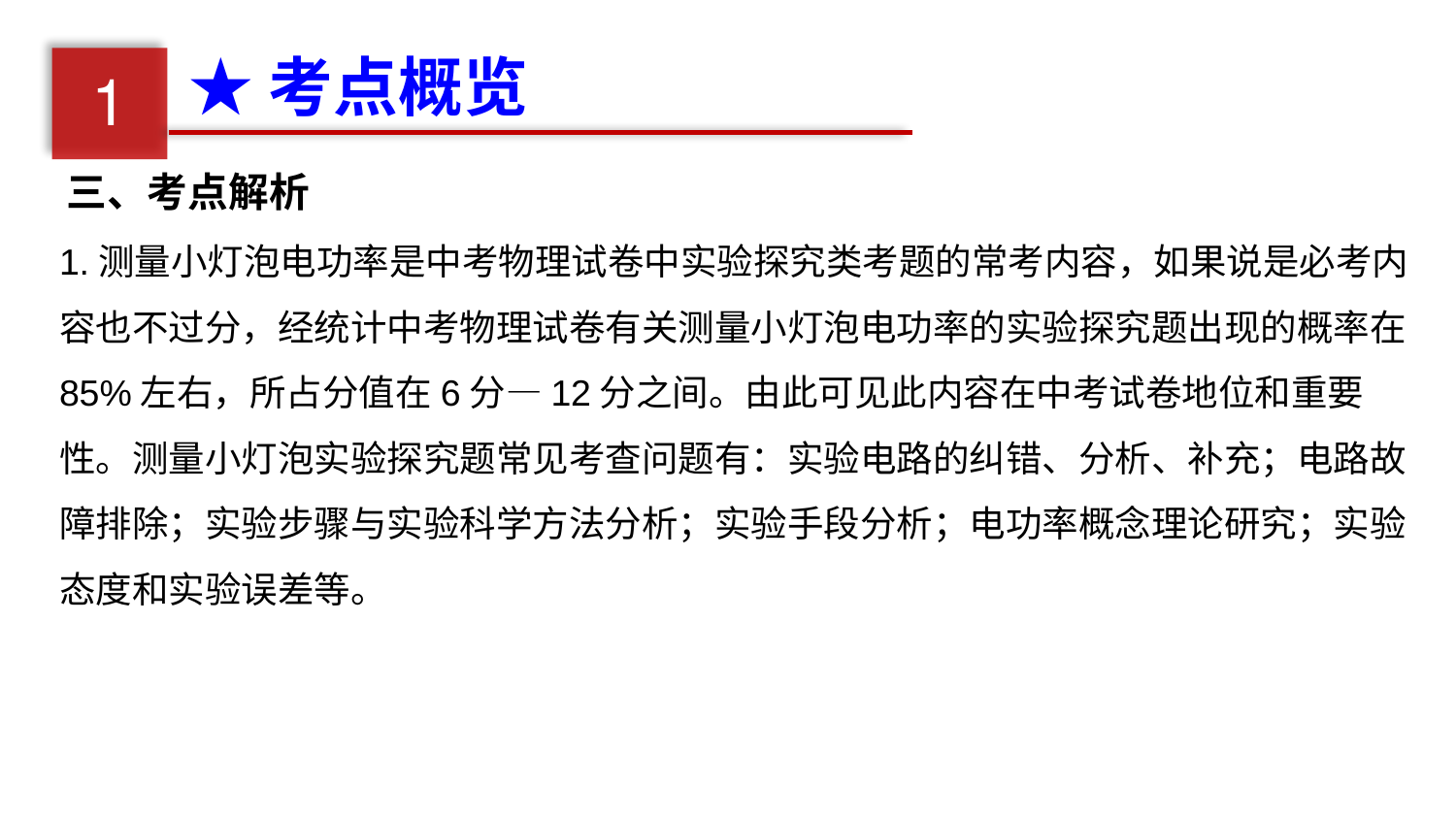

★考点概览

1
三、考点解析
1.测量小灯泡电功率是中考物理试卷中实验探究类考题的常考内容，如果说是必考内容也不过分，经统计中考物理试卷有关测量小灯泡电功率的实验探究题出现的概率在85%左右，所占分值在6分—12分之间。由此可见此内容在中考试卷地位和重要性。测量小灯泡实验探究题常见考查问题有：实验电路的纠错、分析、补充；电路故障排除；实验步骤与实验科学方法分析；实验手段分析；电功率概念理论研究；实验态度和实验误差等。